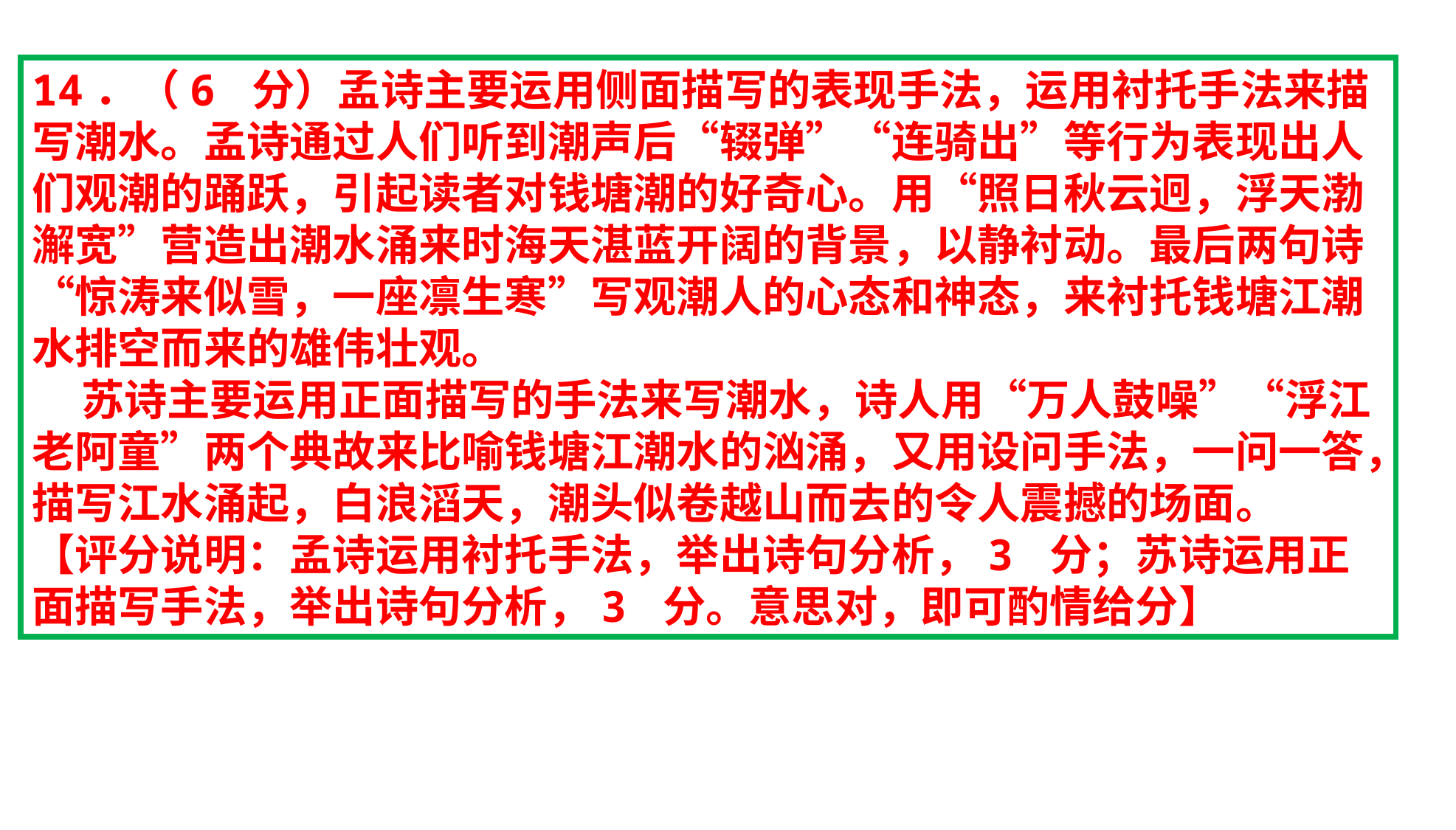

14．（6 分）孟诗主要运用侧面描写的表现手法，运用衬托手法来描写潮水。孟诗通过人们听到潮声后“辍弹”“连骑出”等行为表现出人们观潮的踊跃，引起读者对钱塘潮的好奇心。用“照日秋云迥，浮天渤澥宽”营造出潮水涌来时海天湛蓝开阔的背景，以静衬动。最后两句诗“惊涛来似雪，一座凛生寒”写观潮人的心态和神态，来衬托钱塘江潮水排空而来的雄伟壮观。
    苏诗主要运用正面描写的手法来写潮水，诗人用“万人鼓噪”“浮江老阿童”两个典故来比喻钱塘江潮水的汹涌，又用设问手法，一问一答，描写江水涌起，白浪滔天，潮头似卷越山而去的令人震撼的场面。
【评分说明：孟诗运用衬托手法，举出诗句分析，3 分；苏诗运用正面描写手法，举出诗句分析，3 分。意思对，即可酌情给分】